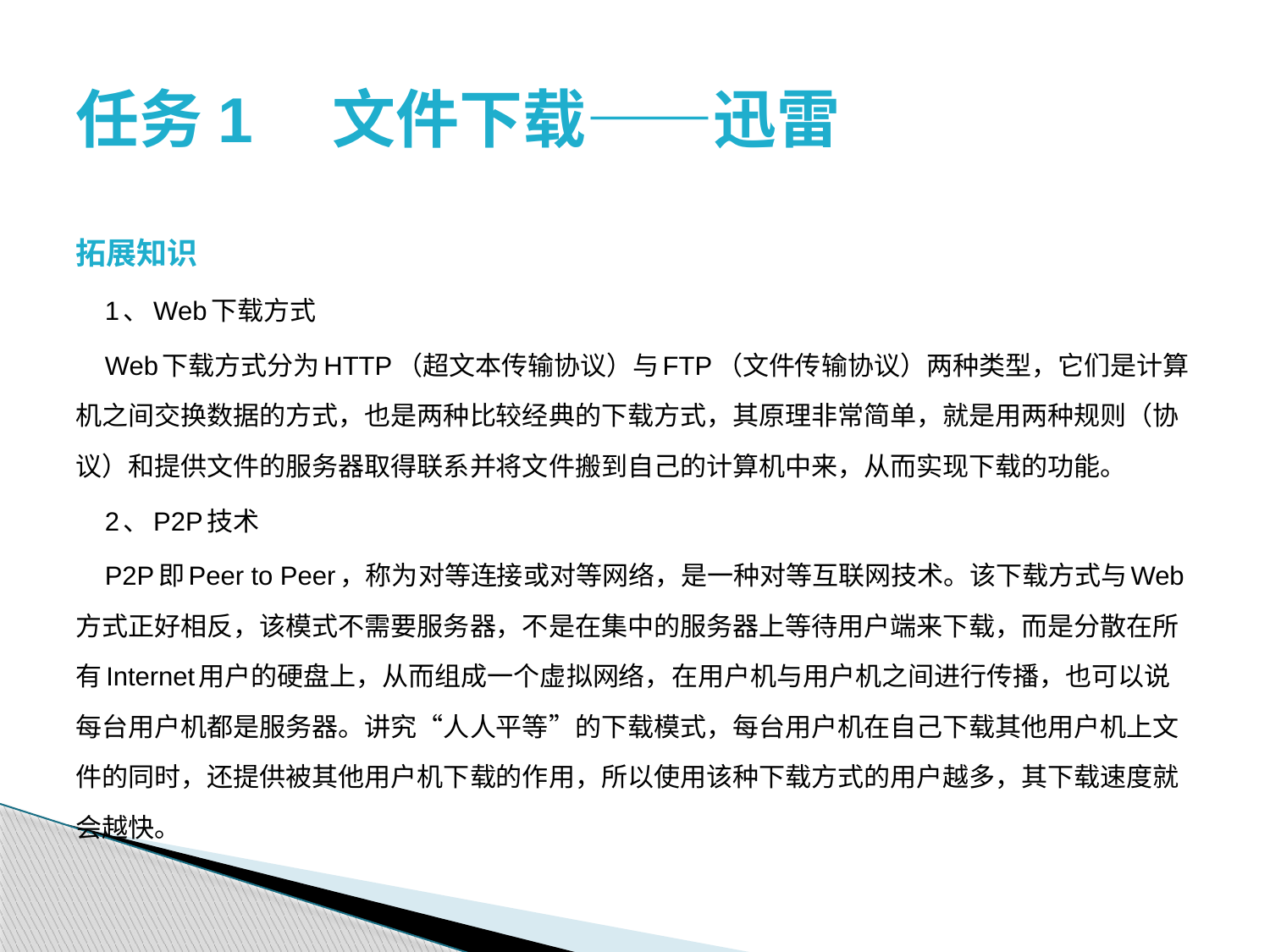

# 任务1　文件下载——迅雷
拓展知识
    1、Web下载方式
    Web下载方式分为HTTP（超文本传输协议）与FTP（文件传输协议）两种类型，它们是计算机之间交换数据的方式，也是两种比较经典的下载方式，其原理非常简单，就是用两种规则（协议）和提供文件的服务器取得联系并将文件搬到自己的计算机中来，从而实现下载的功能。
    2、P2P技术
    P2P即Peer to Peer，称为对等连接或对等网络，是一种对等互联网技术。该下载方式与Web方式正好相反，该模式不需要服务器，不是在集中的服务器上等待用户端来下载，而是分散在所有Internet用户的硬盘上，从而组成一个虚拟网络，在用户机与用户机之间进行传播，也可以说每台用户机都是服务器。讲究“人人平等”的下载模式，每台用户机在自己下载其他用户机上文件的同时，还提供被其他用户机下载的作用，所以使用该种下载方式的用户越多，其下载速度就会越快。